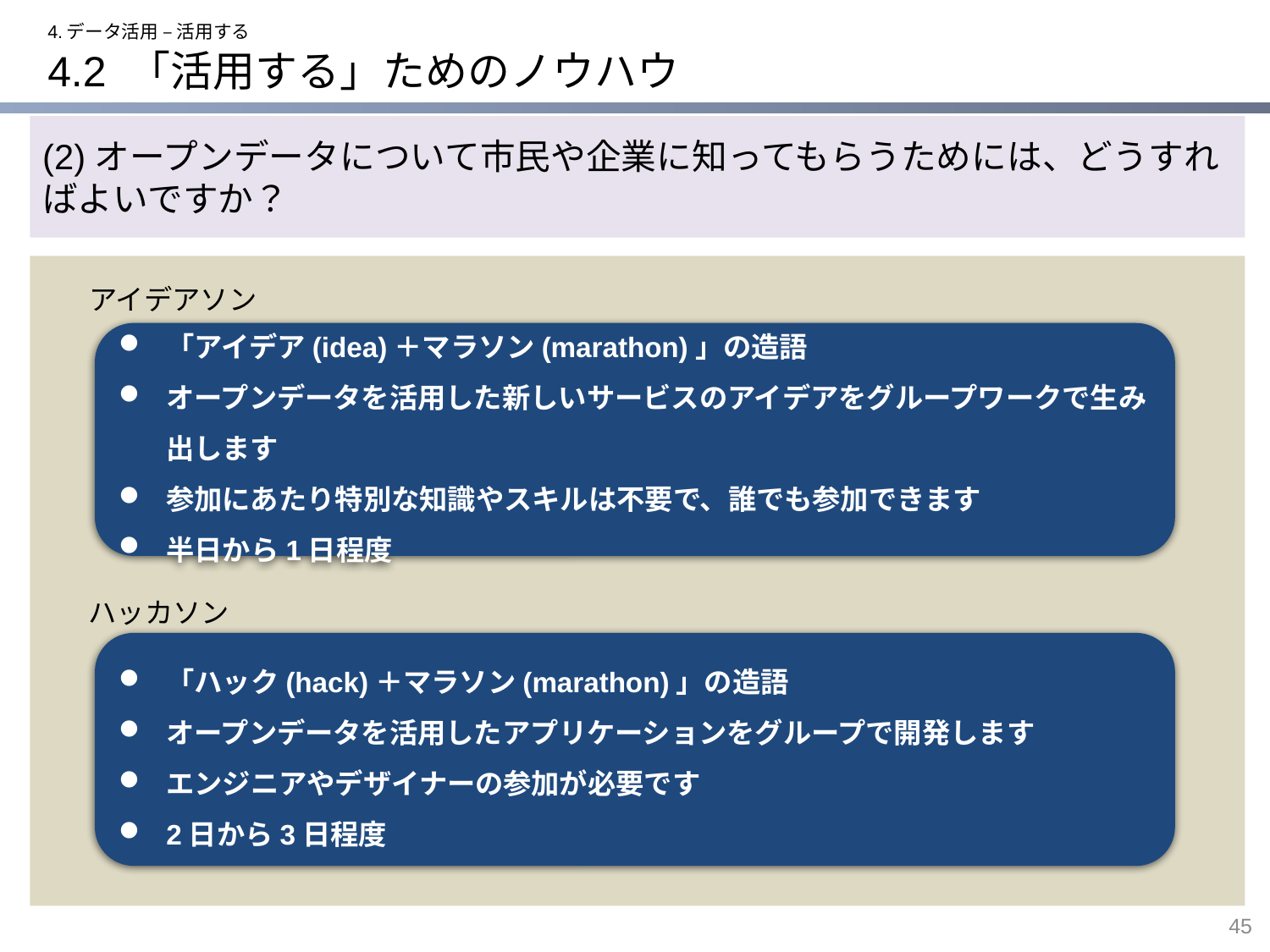

4.データ活用 – 活用する
# 4.2 「活用する」ためのノウハウ
(2)オープンデータについて市民や企業に知ってもらうためには、どうすればよいですか？

アイデアソン
「アイデア(idea)＋マラソン(marathon)」の造語
オープンデータを活用した新しいサービスのアイデアをグループワークで生み出します
参加にあたり特別な知識やスキルは不要で、誰でも参加できます
半日から1日程度
ハッカソン
「ハック(hack)＋マラソン(marathon)」の造語
オープンデータを活用したアプリケーションをグループで開発します
エンジニアやデザイナーの参加が必要です
2日から3日程度
45